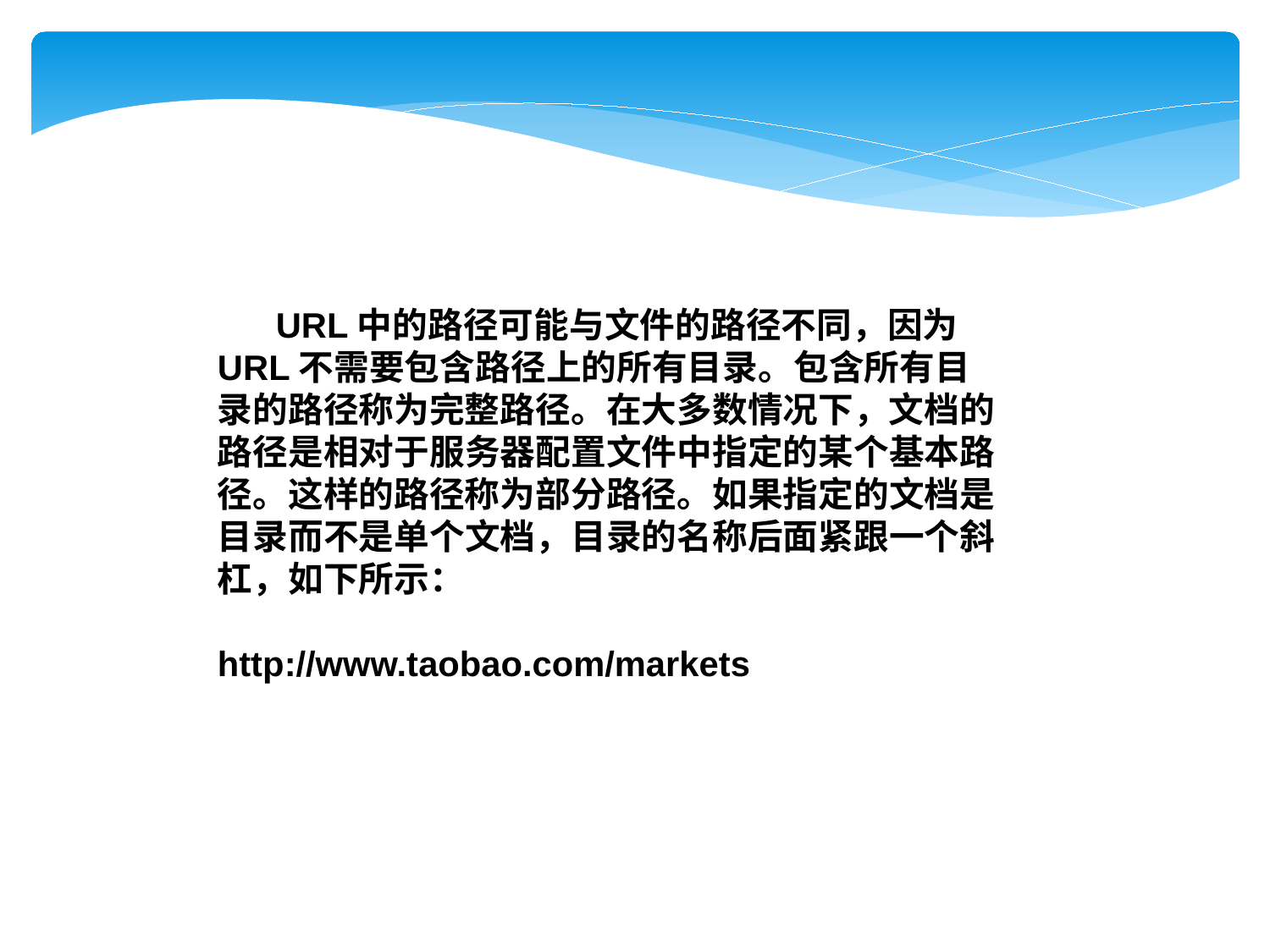

URL中的路径可能与文件的路径不同，因为URL不需要包含路径上的所有目录。包含所有目录的路径称为完整路径。在大多数情况下，文档的路径是相对于服务器配置文件中指定的某个基本路径。这样的路径称为部分路径。如果指定的文档是目录而不是单个文档，目录的名称后面紧跟一个斜杠，如下所示：

http://www.taobao.com/markets